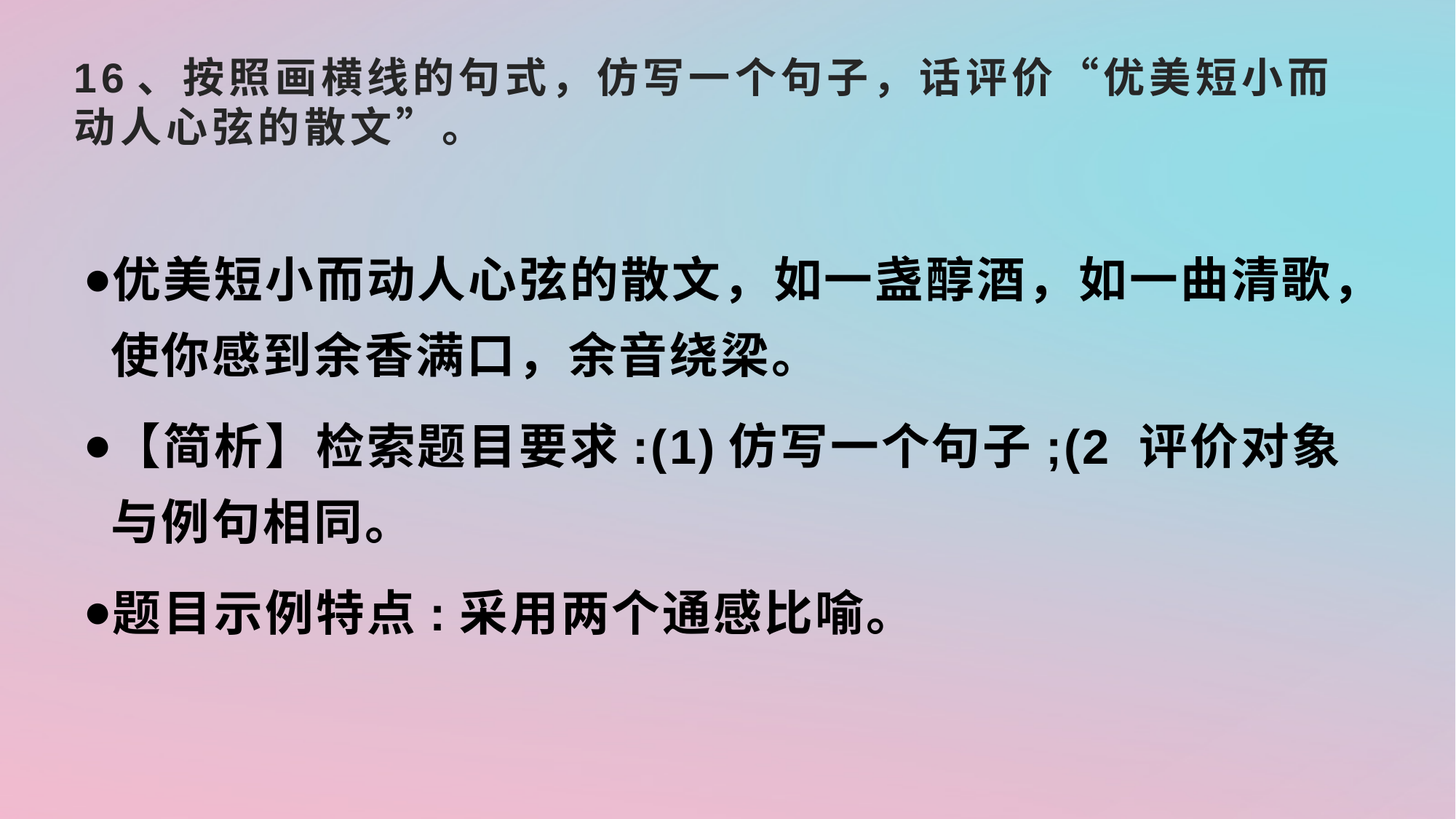

# 16、按照画横线的句式，仿写一个句子，话评价“优美短小而动人心弦的散文”。

优美短小而动人心弦的散文，如一盏醇酒，如一曲清歌，使你感到余香满口，余音绕梁。
【简析】检索题目要求:(1)仿写一个句子;(2 评价对象与例句相同。
题目示例特点:采用两个通感比喻。